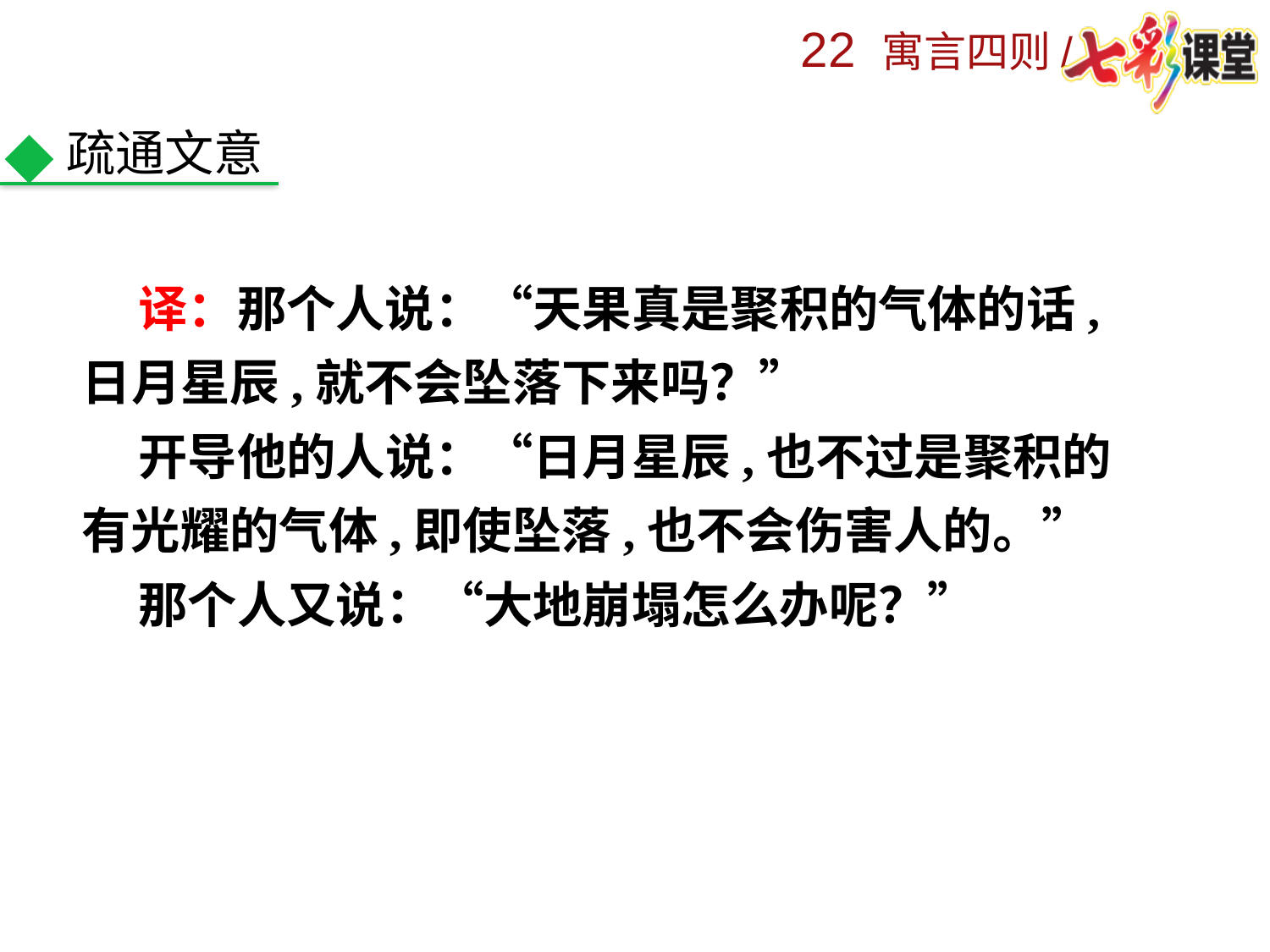

疏通文意

    译：那个人说：“天果真是聚积的气体的话,日月星辰,就不会坠落下来吗？”
    开导他的人说：“日月星辰,也不过是聚积的有光耀的气体,即使坠落,也不会伤害人的。”
    那个人又说：“大地崩塌怎么办呢？”